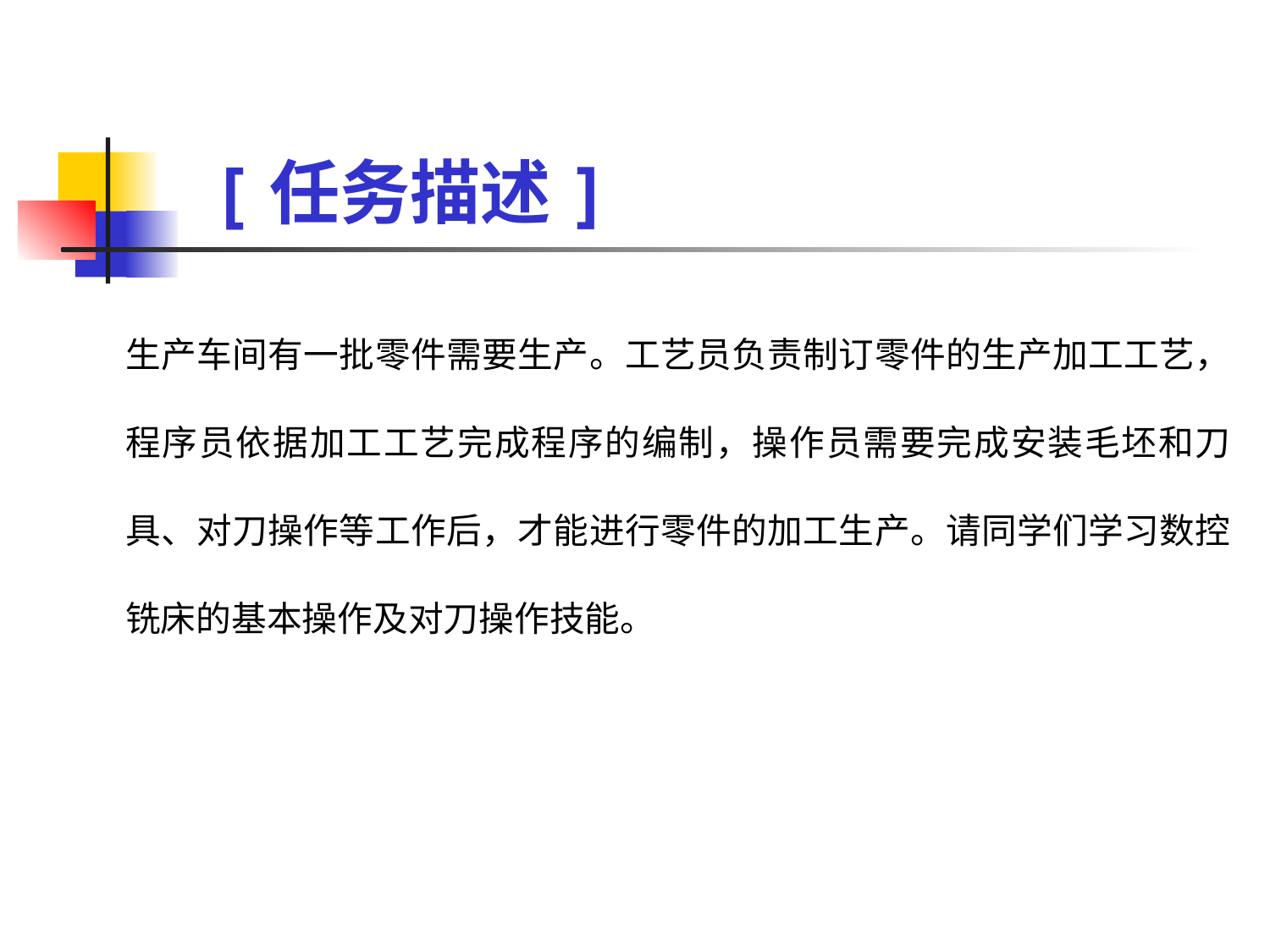

# [任务描述]
生产车间有一批零件需要生产。工艺员负责制订零件的生产加工工艺，程序员依据加工工艺完成程序的编制，操作员需要完成安装毛坯和刀具、对刀操作等工作后，才能进行零件的加工生产。请同学们学习数控铣床的基本操作及对刀操作技能。